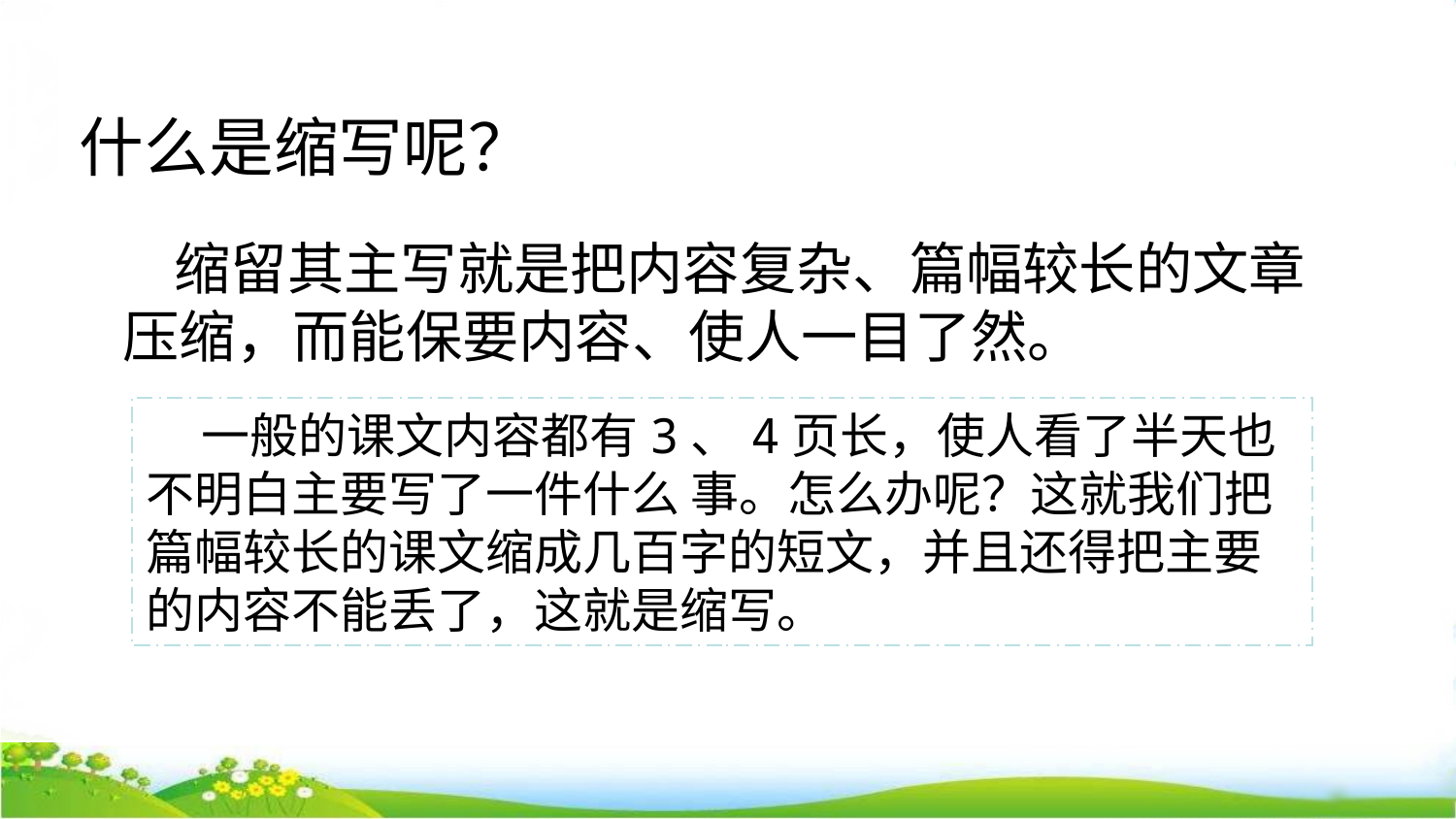

什么是缩写呢？
   缩留其主写就是把内容复杂、篇幅较长的文章压缩，而能保要内容、使人一目了然。
    一般的课文内容都有3、4页长，使人看了半天也不明白主要写了一件什么 事。怎么办呢？这就我们把篇幅较长的课文缩成几百字的短文，并且还得把主要的内容不能丢了，这就是缩写。